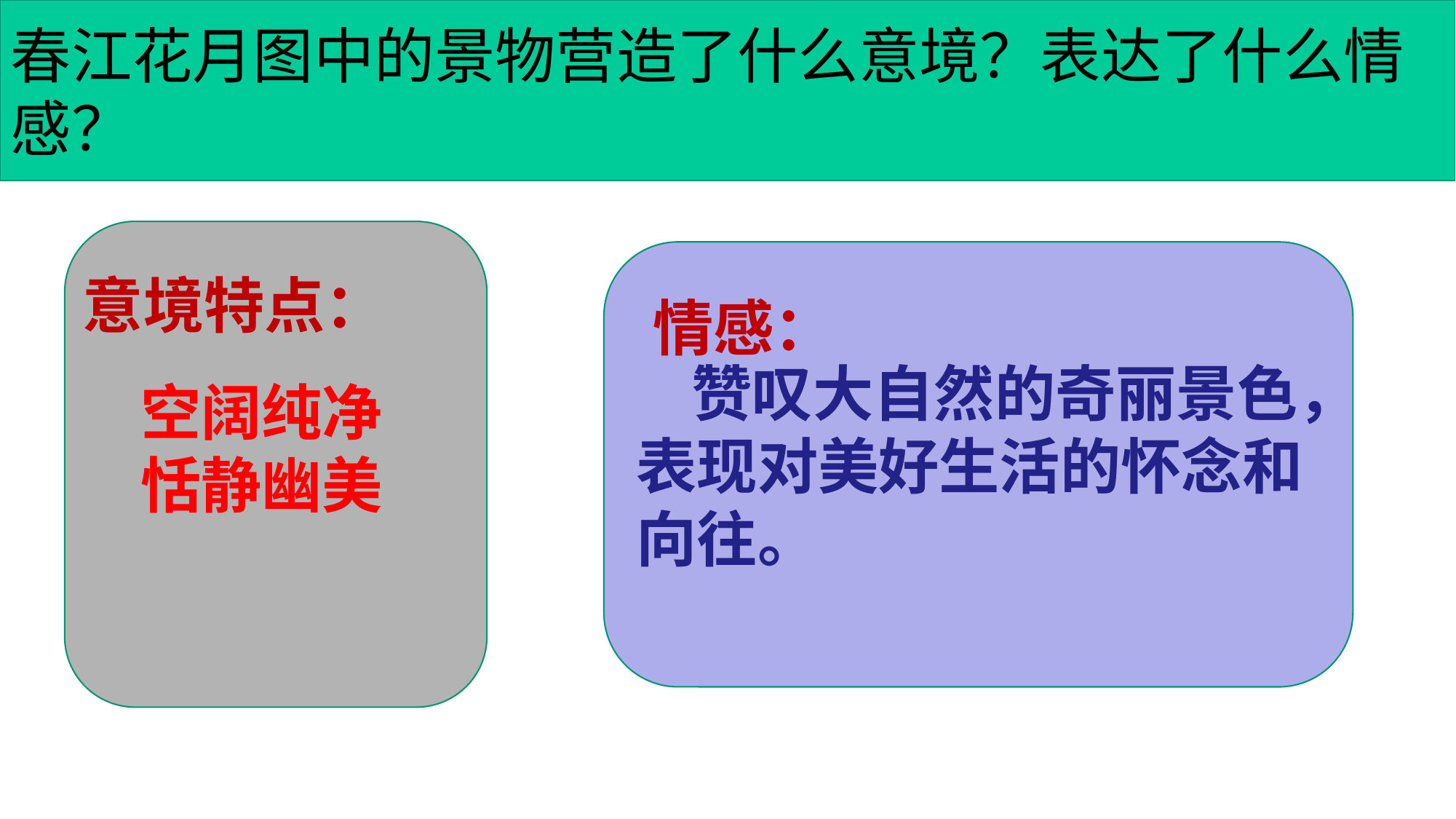

春江花月图中的景物营造了什么意境？表达了什么情感？

   赞叹大自然的奇丽景色，表现对美好生活的怀念和向往。
意境特点：
情感：
空阔纯净
恬静幽美